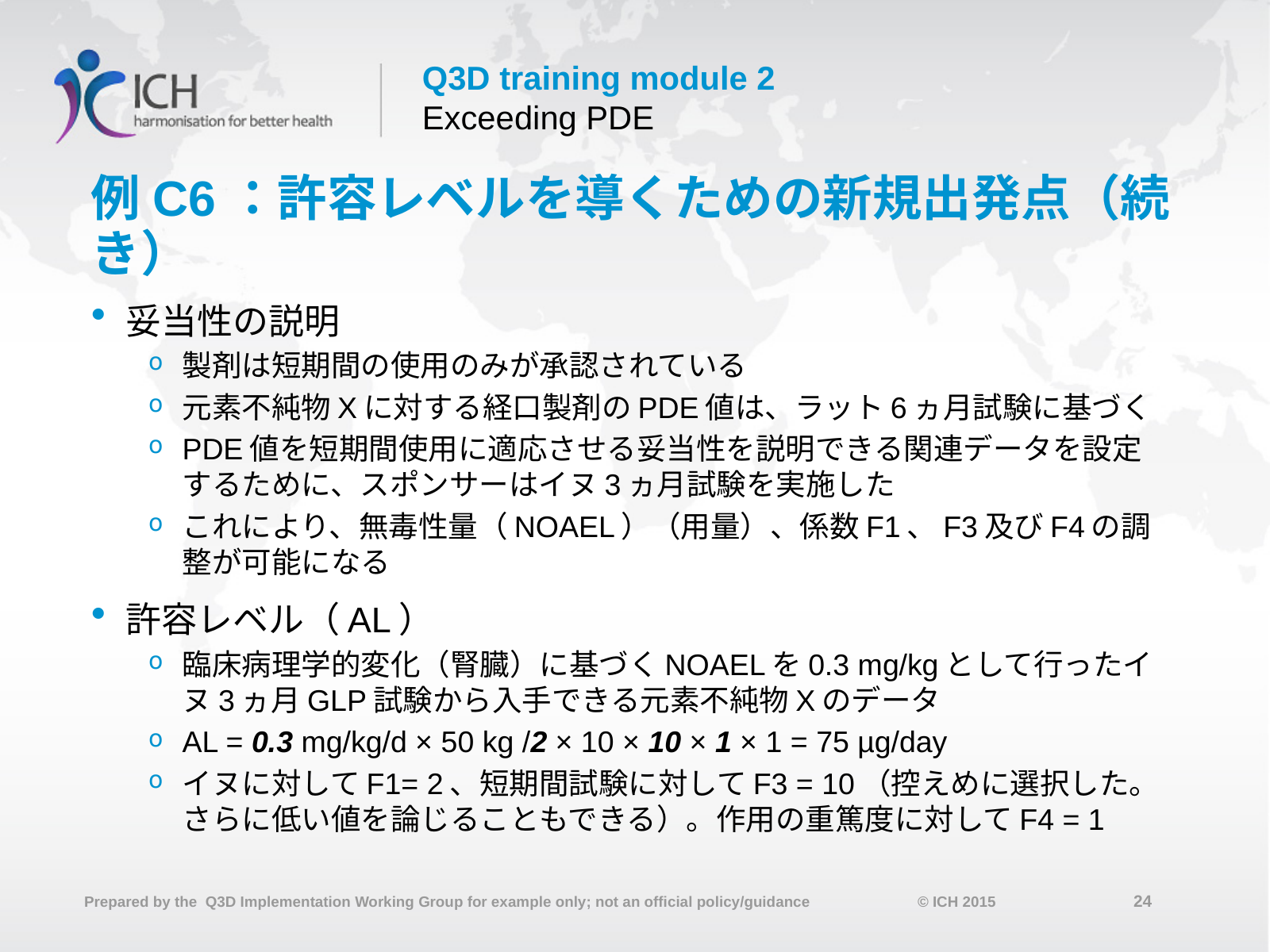

# 例C6：許容レベルを導くための新規出発点（続き）
妥当性の説明
製剤は短期間の使用のみが承認されている
元素不純物Xに対する経口製剤のPDE値は、ラット6ヵ月試験に基づく
PDE値を短期間使用に適応させる妥当性を説明できる関連データを設定するために、スポンサーはイヌ3ヵ月試験を実施した
これにより、無毒性量（NOAEL）（用量）、係数F1、F3及びF4の調整が可能になる
許容レベル（AL）
臨床病理学的変化（腎臓）に基づくNOAELを0.3 mg/kgとして行ったイヌ3ヵ月GLP試験から入手できる元素不純物Xのデータ
AL = 0.3 mg/kg/d × 50 kg /2 × 10 × 10 × 1 × 1 = 75 µg/day
イヌに対してF1= 2、短期間試験に対してF3 = 10（控えめに選択した。さらに低い値を論じることもできる）。作用の重篤度に対してF4 = 1